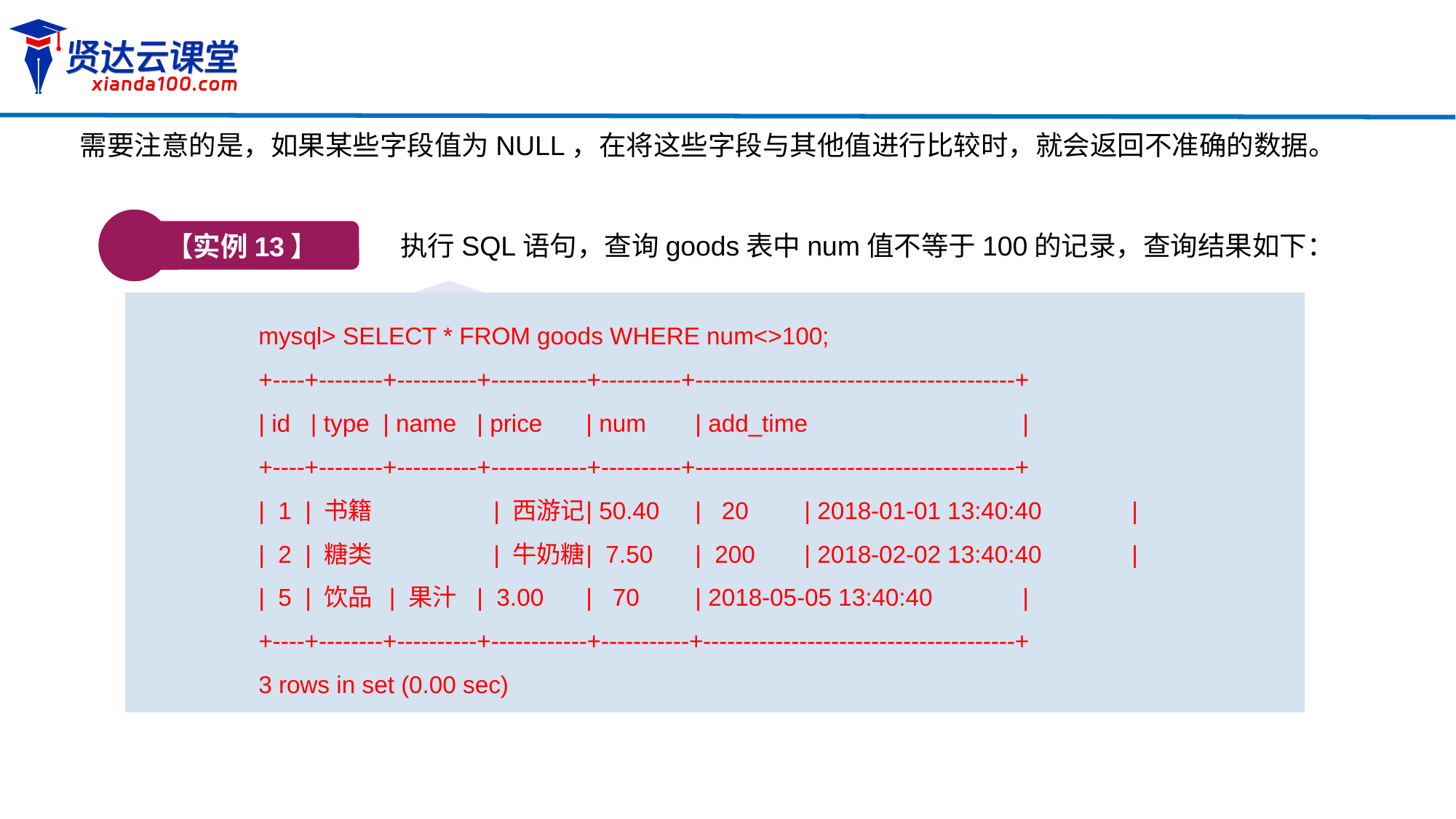

需要注意的是，如果某些字段值为NULL，在将这些字段与其他值进行比较时，就会返回不准确的数据。

【实例13】
执行SQL语句，查询goods表中num值不等于100的记录，查询结果如下：

mysql> SELECT * FROM goods WHERE num<>100;
+----+--------+----------+------------+----------+----------------------------------------+
| id   | type  | name	| price	| num	| add_time		|
+----+--------+----------+------------+----------+----------------------------------------+
|  1  | 书籍	  | 西游记	| 50.40	|   20	| 2018-01-01 13:40:40	|
|  2  | 糖类	  | 牛奶糖	|  7.50	|  200	| 2018-02-02 13:40:40	|
|  5  | 饮品  | 果汁	|  3.00	|   70	| 2018-05-05 13:40:40	|
+----+--------+----------+------------+-----------+---------------------------------------+
3 rows in set (0.00 sec)